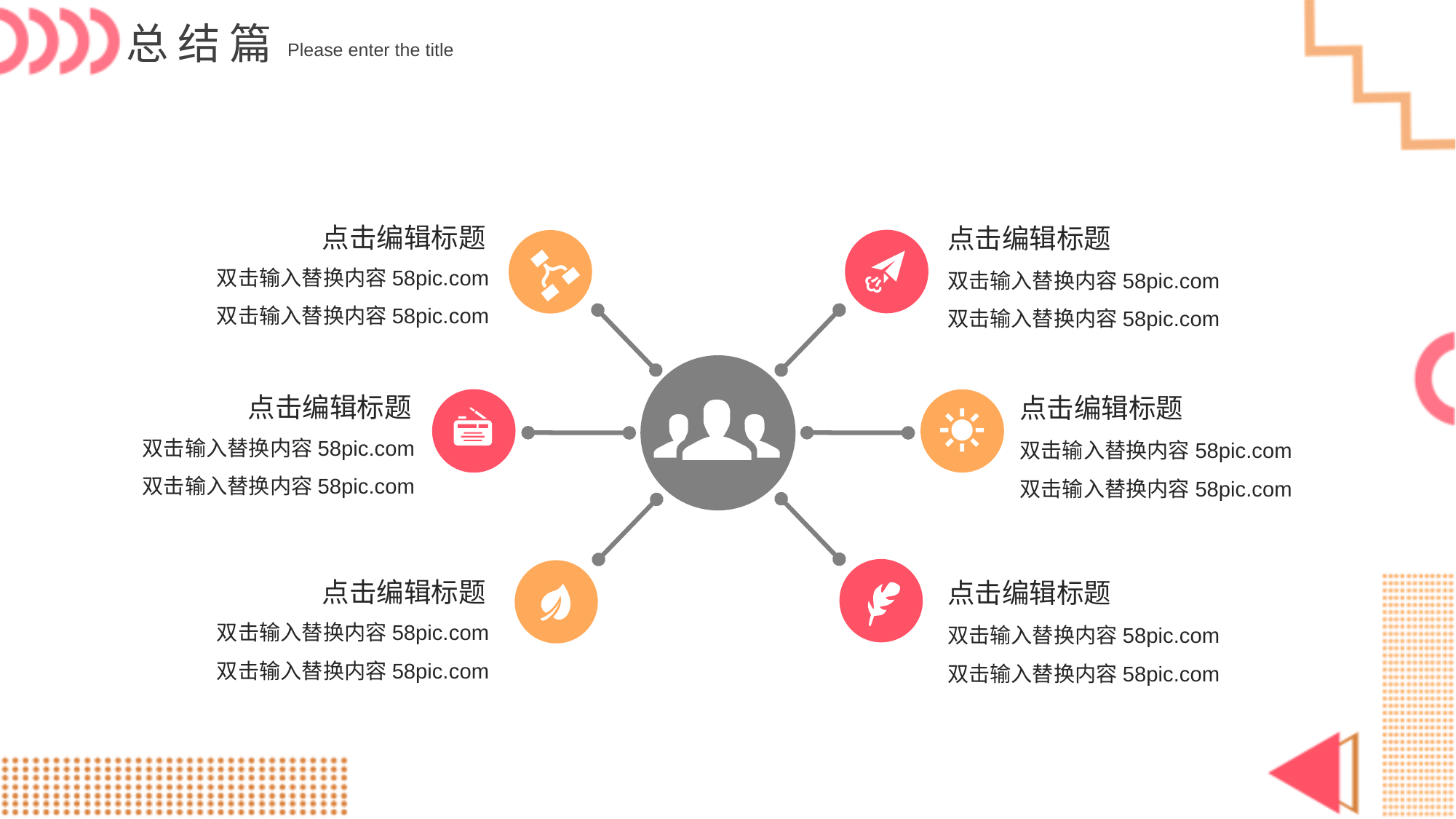

总结篇
Please enter the title
点击编辑标题
点击编辑标题

 双击输入替换内容58pic.com
 双击输入替换内容58pic.com
双击输入替换内容58pic.com
双击输入替换内容58pic.com

点击编辑标题
点击编辑标题

 双击输入替换内容58pic.com
 双击输入替换内容58pic.com
双击输入替换内容58pic.com
双击输入替换内容58pic.com

点击编辑标题
点击编辑标题

 双击输入替换内容58pic.com
 双击输入替换内容58pic.com
双击输入替换内容58pic.com
双击输入替换内容58pic.com